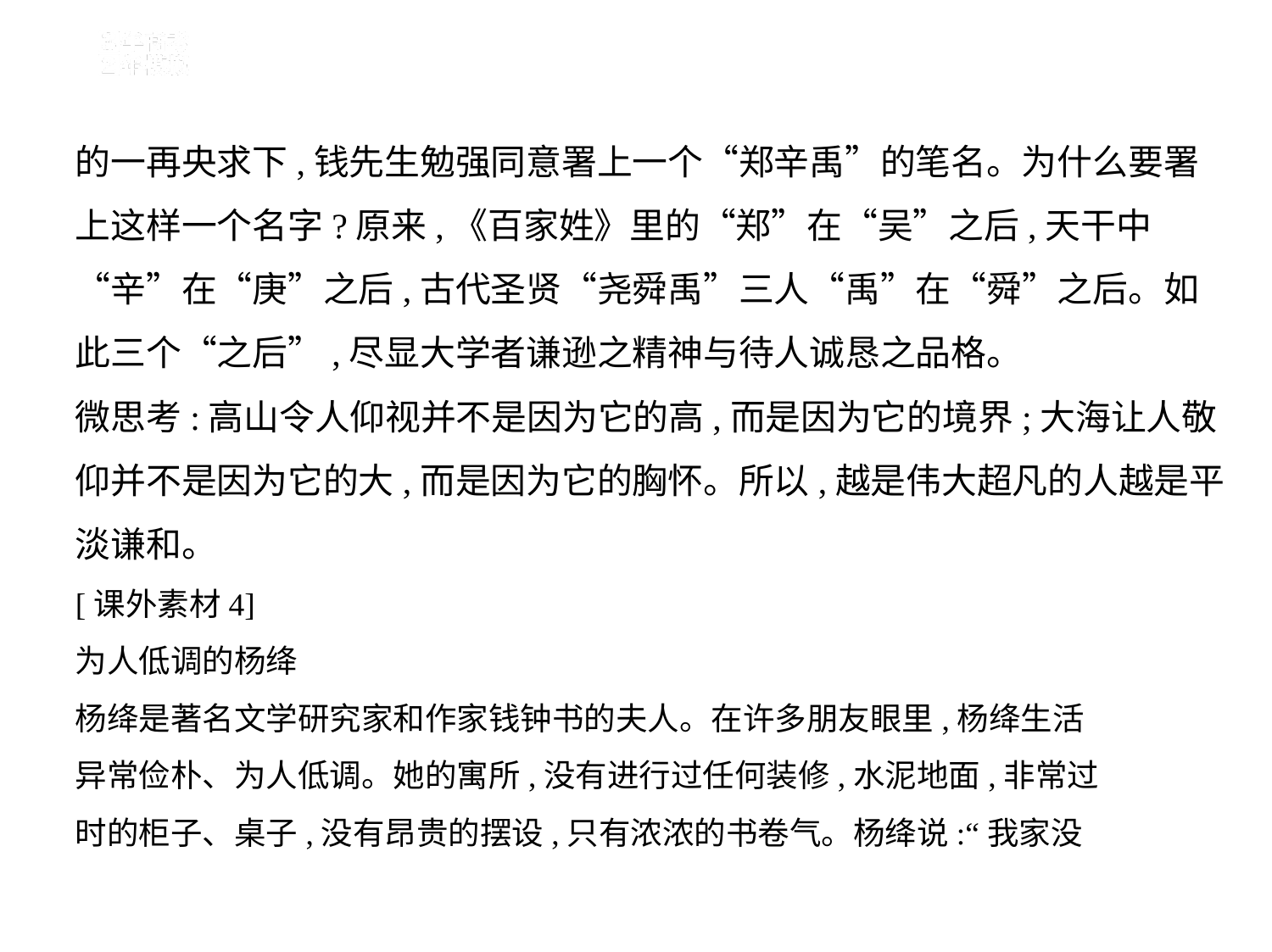

的一再央求下,钱先生勉强同意署上一个“郑辛禹”的笔名。为什么要署
上这样一个名字?原来,《百家姓》里的“郑”在“吴”之后,天干中
“辛”在“庚”之后,古代圣贤“尧舜禹”三人“禹”在“舜”之后。如
此三个“之后”,尽显大学者谦逊之精神与待人诚恳之品格。
微思考:高山令人仰视并不是因为它的高,而是因为它的境界;大海让人敬
仰并不是因为它的大,而是因为它的胸怀。所以,越是伟大超凡的人越是平
淡谦和。
[课外素材4]
为人低调的杨绛
杨绛是著名文学研究家和作家钱钟书的夫人。在许多朋友眼里,杨绛生活
异常俭朴、为人低调。她的寓所,没有进行过任何装修,水泥地面,非常过
时的柜子、桌子,没有昂贵的摆设,只有浓浓的书卷气。杨绛说:“我家没